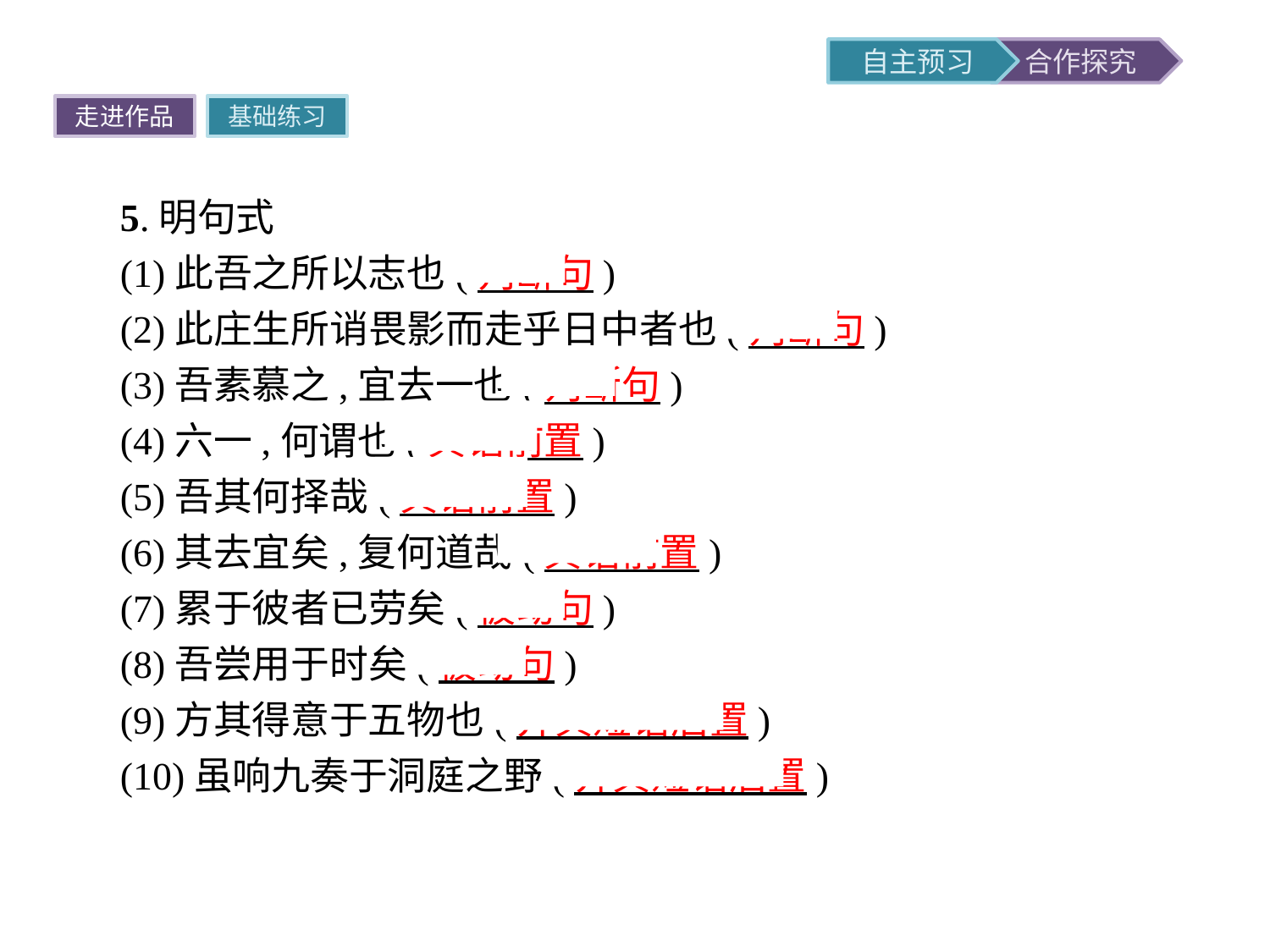

走进作品
基础练习
5.明句式
(1)此吾之所以志也(判断句)
(2)此庄生所诮畏影而走乎日中者也(判断句)
(3)吾素慕之,宜去一也(判断句)
(4)六一,何谓也(宾语前置)
(5)吾其何择哉(宾语前置)
(6)其去宜矣,复何道哉(宾语前置)
(7)累于彼者已劳矣(被动句)
(8)吾尝用于时矣(被动句)
(9)方其得意于五物也(介宾短语后置)
(10)虽响九奏于洞庭之野(介宾短语后置)